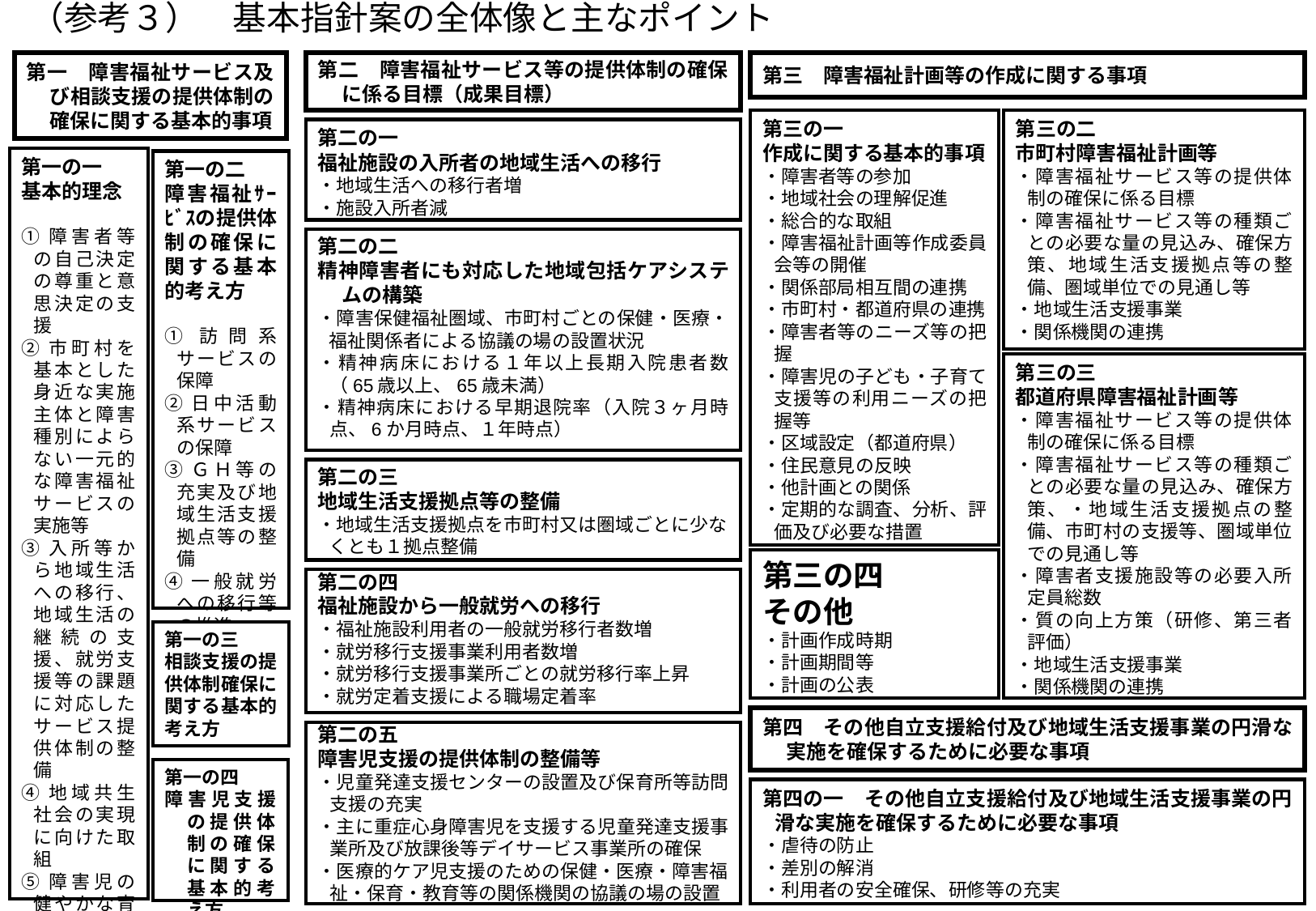

（参考３）　基本指針案の全体像と主なポイント
第一　障害福祉サービス及び相談支援の提供体制の確保に関する基本的事項
第二　障害福祉サービス等の提供体制の確保に係る目標（成果目標）
第三　障害福祉計画等の作成に関する事項
第三の一
作成に関する基本的事項
・障害者等の参加
・地域社会の理解促進
・総合的な取組
・障害福祉計画等作成委員会等の開催
・関係部局相互間の連携
・市町村・都道府県の連携
・障害者等のニーズ等の把握
・障害児の子ども・子育て支援等の利用ニーズの把握等
・区域設定（都道府県）
・住民意見の反映
・他計画との関係
・定期的な調査、分析、評価及び必要な措置
第三の二
市町村障害福祉計画等
・障害福祉サービス等の提供体制の確保に係る目標
・障害福祉サービス等の種類ごとの必要な量の見込み、確保方策、地域生活支援拠点等の整備、圏域単位での見通し等
・地域生活支援事業
・関係機関の連携
第二の一
福祉施設の入所者の地域生活への移行
・地域生活への移行者増
・施設入所者減
第一の一
基本的理念

①障害者等の自己決定の尊重と意思決定の支援
②市町村を基本とした身近な実施主体と障害種別によらない一元的な障害福祉サービスの実施等
③入所等から地域生活への移行、地域生活の継続の支援、就労支援等の課題に対応したサービス提供体制の整備
④地域共生社会の実現に向けた取組
⑤障害児の健やかな育成のための発達支援
第一の二
障害福祉ｻｰﾋﾞｽの提供体制の確保に関する基本的考え方

①訪問系サービスの保障
②日中活動系サービスの保障
③ＧＨ等の充実及び地域生活支援拠点等の整備
④一般就労への移行等の推進

第二の二
精神障害者にも対応した地域包括ケアシステムの構築
・障害保健福祉圏域、市町村ごとの保健・医療・福祉関係者による協議の場の設置状況
・精神病床における１年以上長期入院患者数（65歳以上、65歳未満）
・精神病床における早期退院率（入院３ヶ月時点、6か月時点、１年時点）
第三の三
都道府県障害福祉計画等
・障害福祉サービス等の提供体制の確保に係る目標
・障害福祉サービス等の種類ごとの必要な量の見込み、確保方策、・地域生活支援拠点の整備、市町村の支援等、圏域単位での見通し等
・障害者支援施設等の必要入所定員総数
・質の向上方策（研修、第三者評価）
・地域生活支援事業
・関係機関の連携
第二の三
地域生活支援拠点等の整備
・地域生活支援拠点を市町村又は圏域ごとに少なくとも１拠点整備
第三の四
その他
・計画作成時期
・計画期間等
・計画の公表

第二の四
福祉施設から一般就労への移行
・福祉施設利用者の一般就労移行者数増
・就労移行支援事業利用者数増
・就労移行支援事業所ごとの就労移行率上昇
・就労定着支援による職場定着率

第一の三
相談支援の提供体制確保に関する基本的考え方
第四　その他自立支援給付及び地域生活支援事業の円滑な実施を確保するために必要な事項
第二の五
障害児支援の提供体制の整備等
・児童発達支援センターの設置及び保育所等訪問支援の充実
・主に重症心身障害児を支援する児童発達支援事業所及び放課後等デイサービス事業所の確保
・医療的ケア児支援のための保健・医療・障害福祉・保育・教育等の関係機関の協議の場の設置
第一の四
障害児支援の提供体制の確保に関する基本的考え方
第四の一　その他自立支援給付及び地域生活支援事業の円滑な実施を確保するために必要な事項
・虐待の防止
・差別の解消
・利用者の安全確保、研修等の充実
56